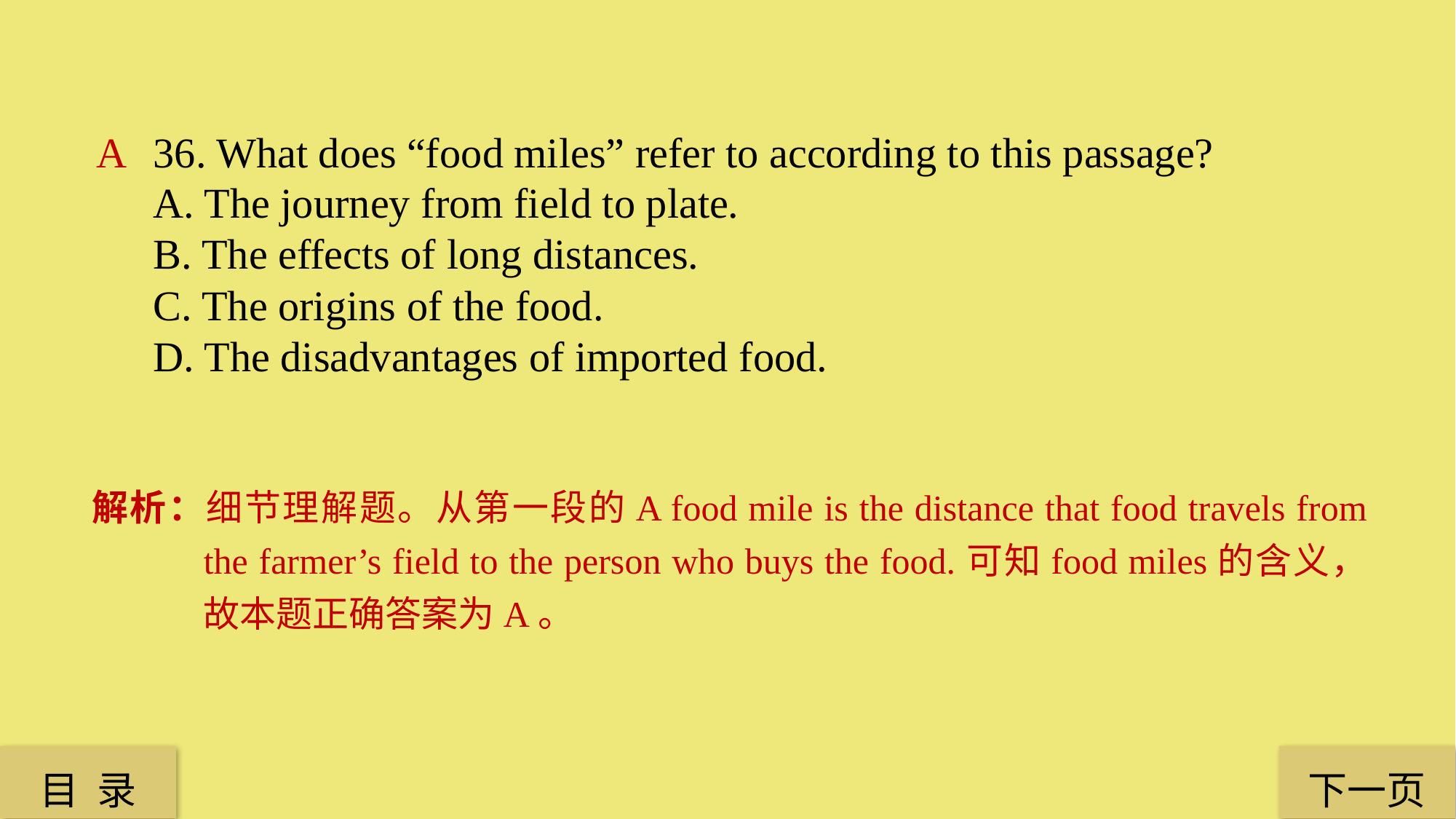

A
36. What does “food miles” refer to according to this passage?
A. The journey from field to plate.
B. The effects of long distances.
C. The origins of the food.
D. The disadvantages of imported food.
解析：细节理解题。从第一段的A food mile is the distance that food travels from the farmer’s field to the person who buys the food.可知food miles的含义，故本题正确答案为A。